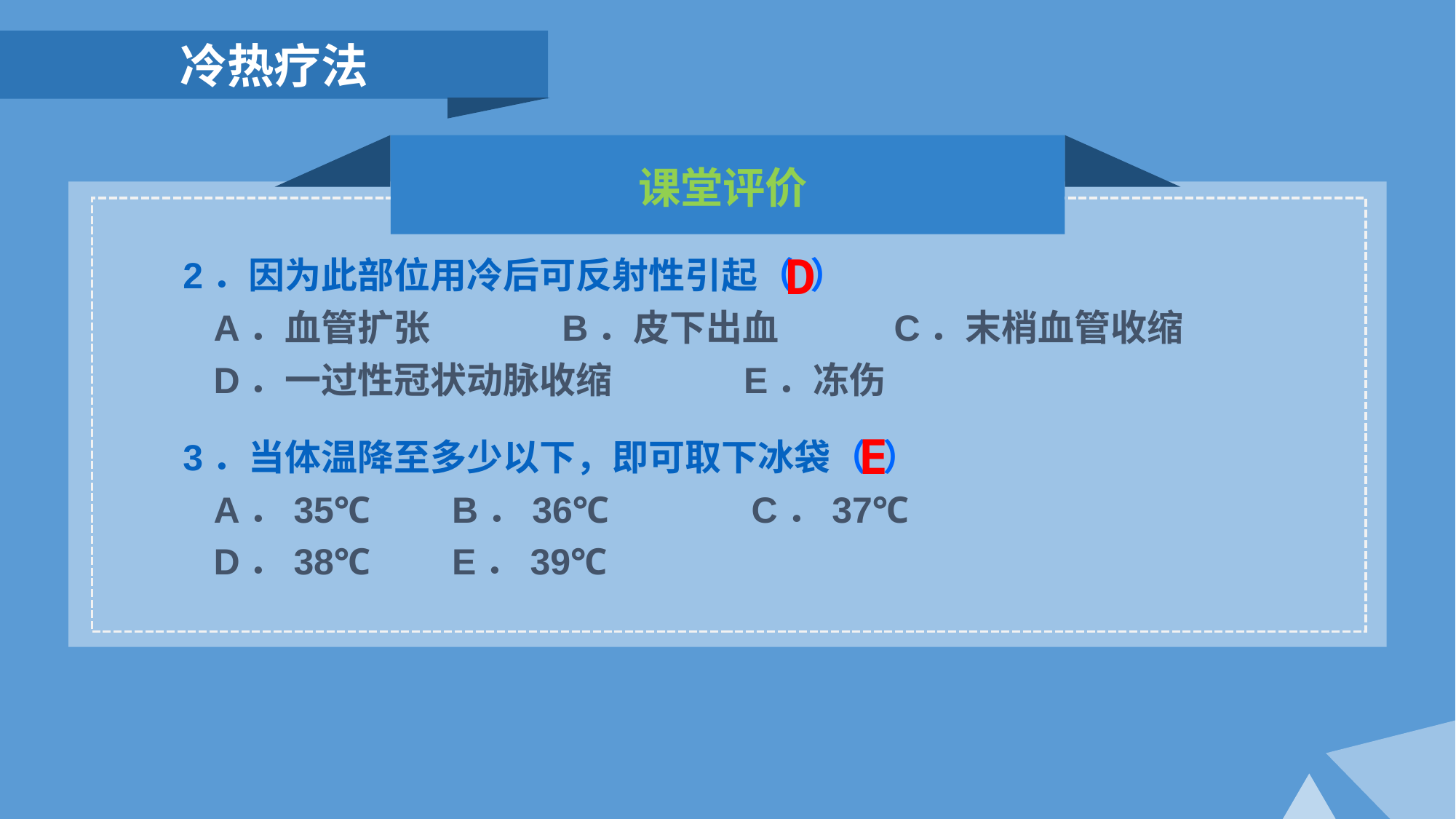

冷热疗法

课堂评价

D
2．因为此部位用冷后可反射性引起（  ）
   A．血管扩张               B．皮下出血             C．末梢血管收缩
   D．一过性冠状动脉收缩               E．冻伤
E
3．当体温降至多少以下，即可取下冰袋（  ）
   A．35℃        B．36℃              C．37℃
   D．38℃        E．39℃